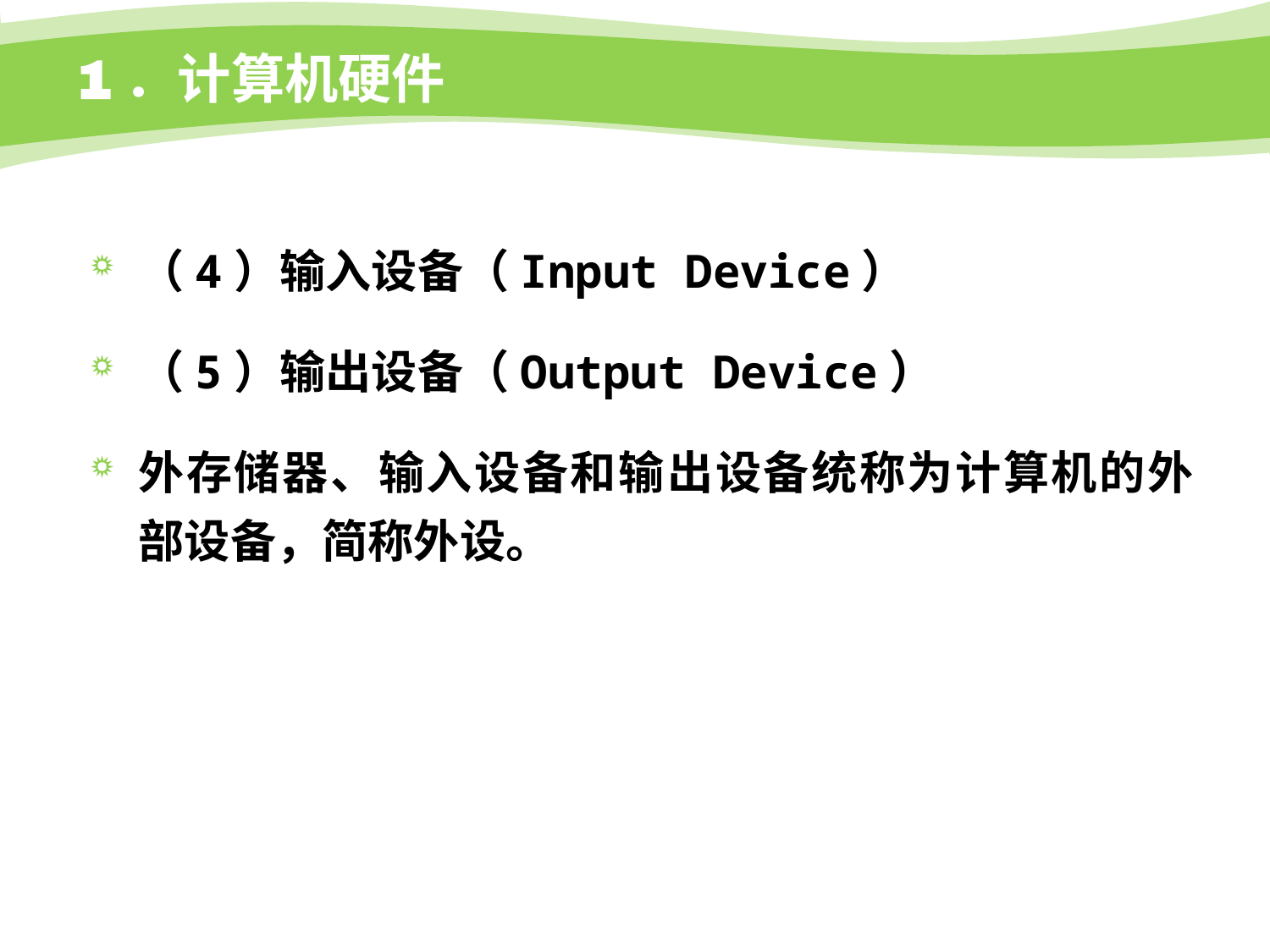

# 1．计算机硬件
（4）输入设备（Input Device）
（5）输出设备（Output Device）
外存储器、输入设备和输出设备统称为计算机的外部设备，简称外设。